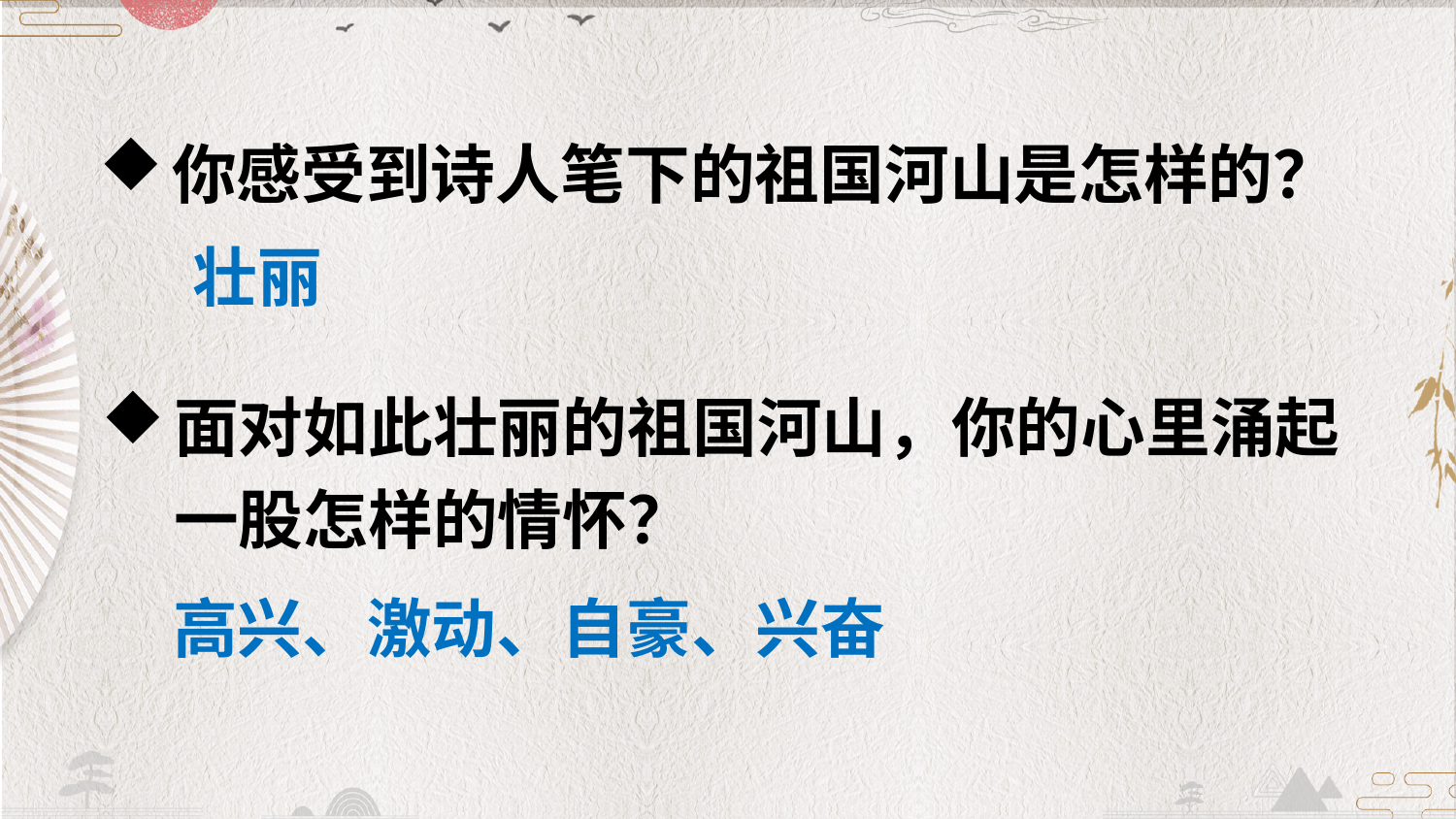

你感受到诗人笔下的祖国河山是怎样的？
壮丽
面对如此壮丽的祖国河山，你的心里涌起一股怎样的情怀？
高兴、激动、自豪、兴奋